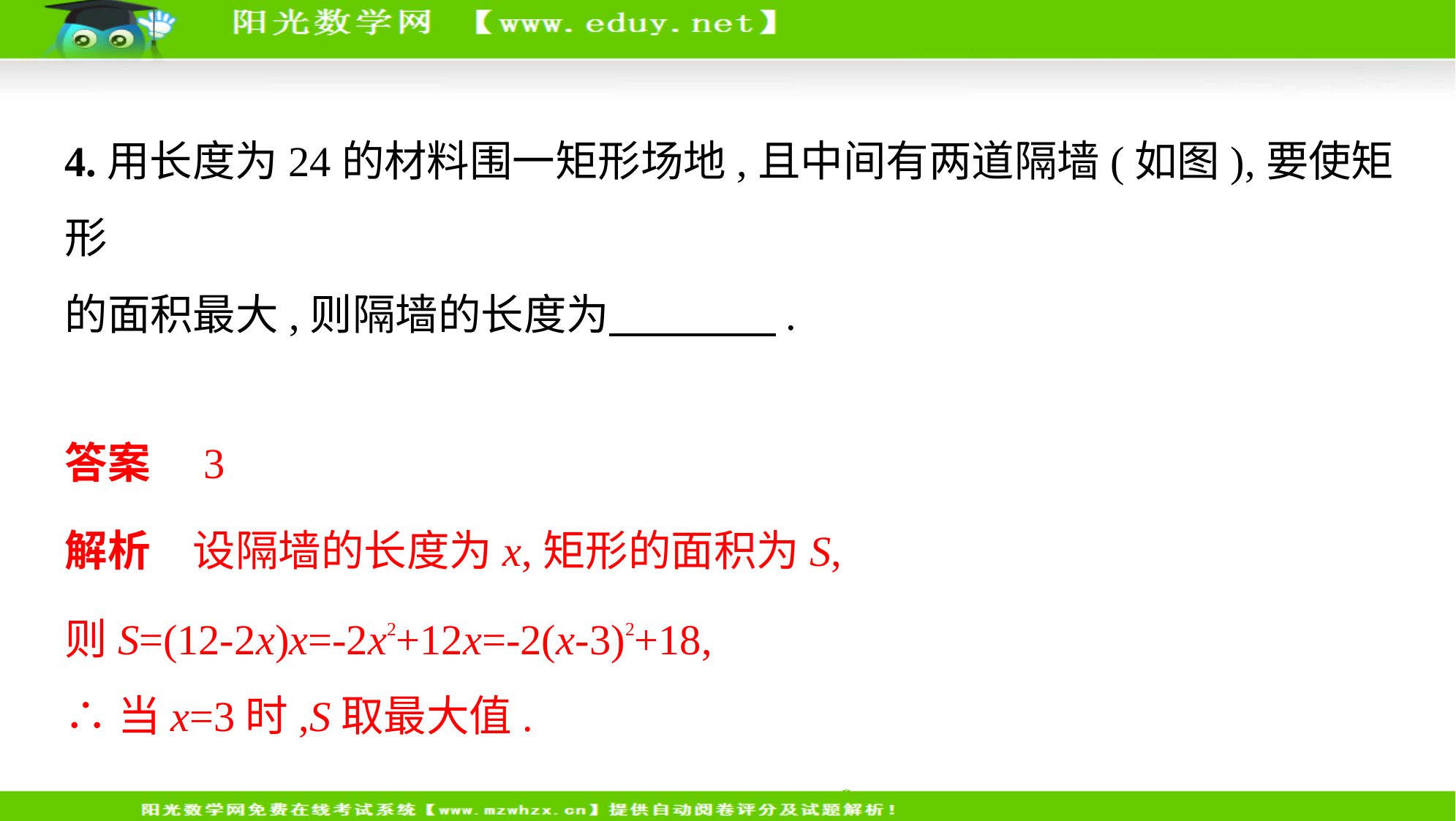

4.用长度为24的材料围一矩形场地,且中间有两道隔墙(如图),要使矩形
的面积最大,则隔墙的长度为　　　    .
|  |  |  |
| --- | --- | --- |
答案　3
解析　设隔墙的长度为x,矩形的面积为S,
则S=(12-2x)x=-2x2+12x=-2(x-3)2+18,
∴当x=3时,S取最大值.